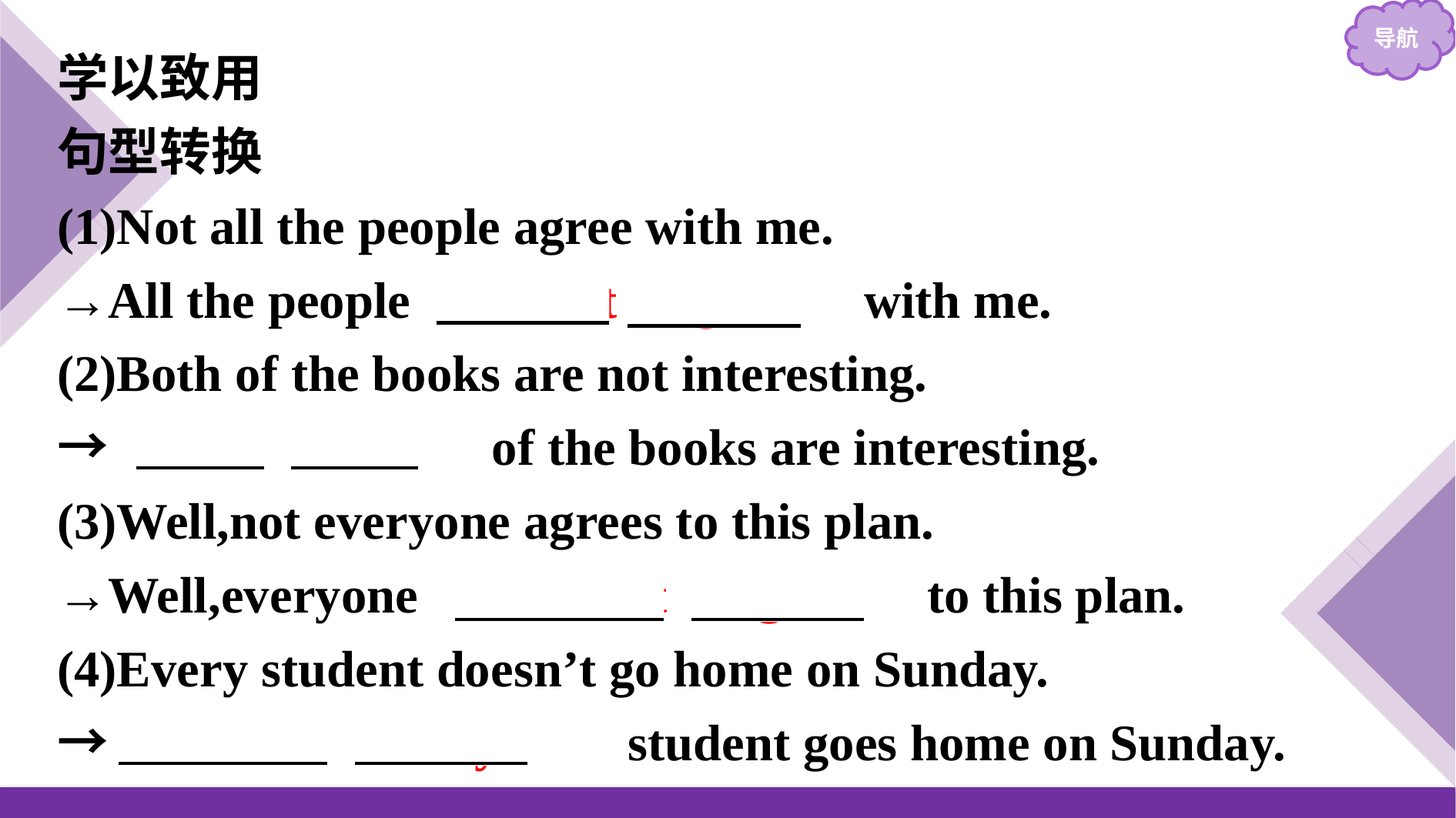

学以致用
句型转换
(1)Not all the people agree with me.
→All the people 　don’t    agree　with me.
(2)Both of the books are not interesting.
→　Not    both　of the books are interesting.
(3)Well,not everyone agrees to this plan.
→Well,everyone 　doesn’t     agree　to this plan.
(4)Every student doesn’t go home on Sunday.
→　　Not     every　　student goes home on Sunday.